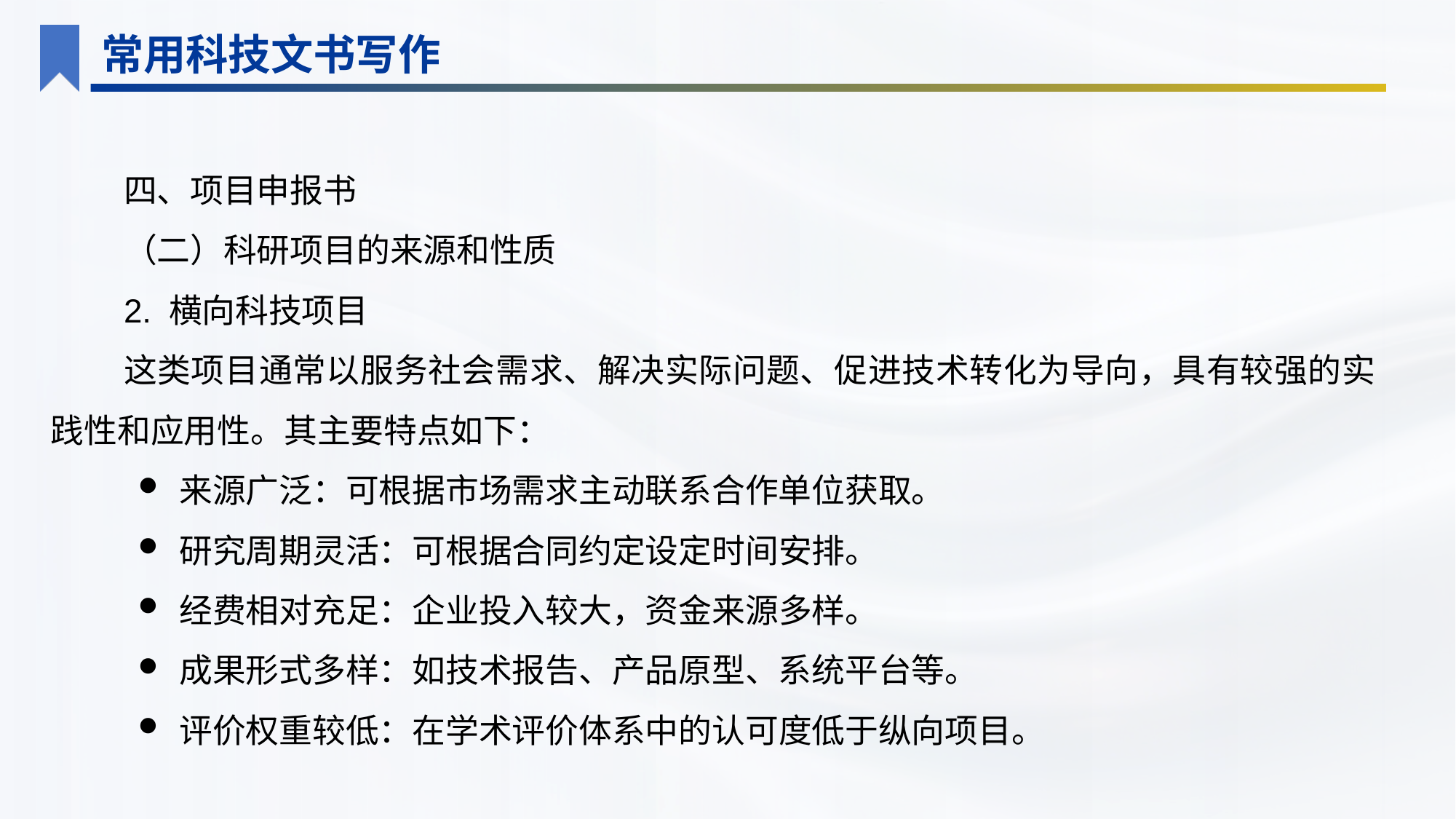

常用科技文书写作
四、项目申报书
（二）科研项目的来源和性质
2. 横向科技项目
这类项目通常以服务社会需求、解决实际问题、促进技术转化为导向，具有较强的实践性和应用性。其主要特点如下：
来源广泛：可根据市场需求主动联系合作单位获取。
研究周期灵活：可根据合同约定设定时间安排。
经费相对充足：企业投入较大，资金来源多样。
成果形式多样：如技术报告、产品原型、系统平台等。
评价权重较低：在学术评价体系中的认可度低于纵向项目。